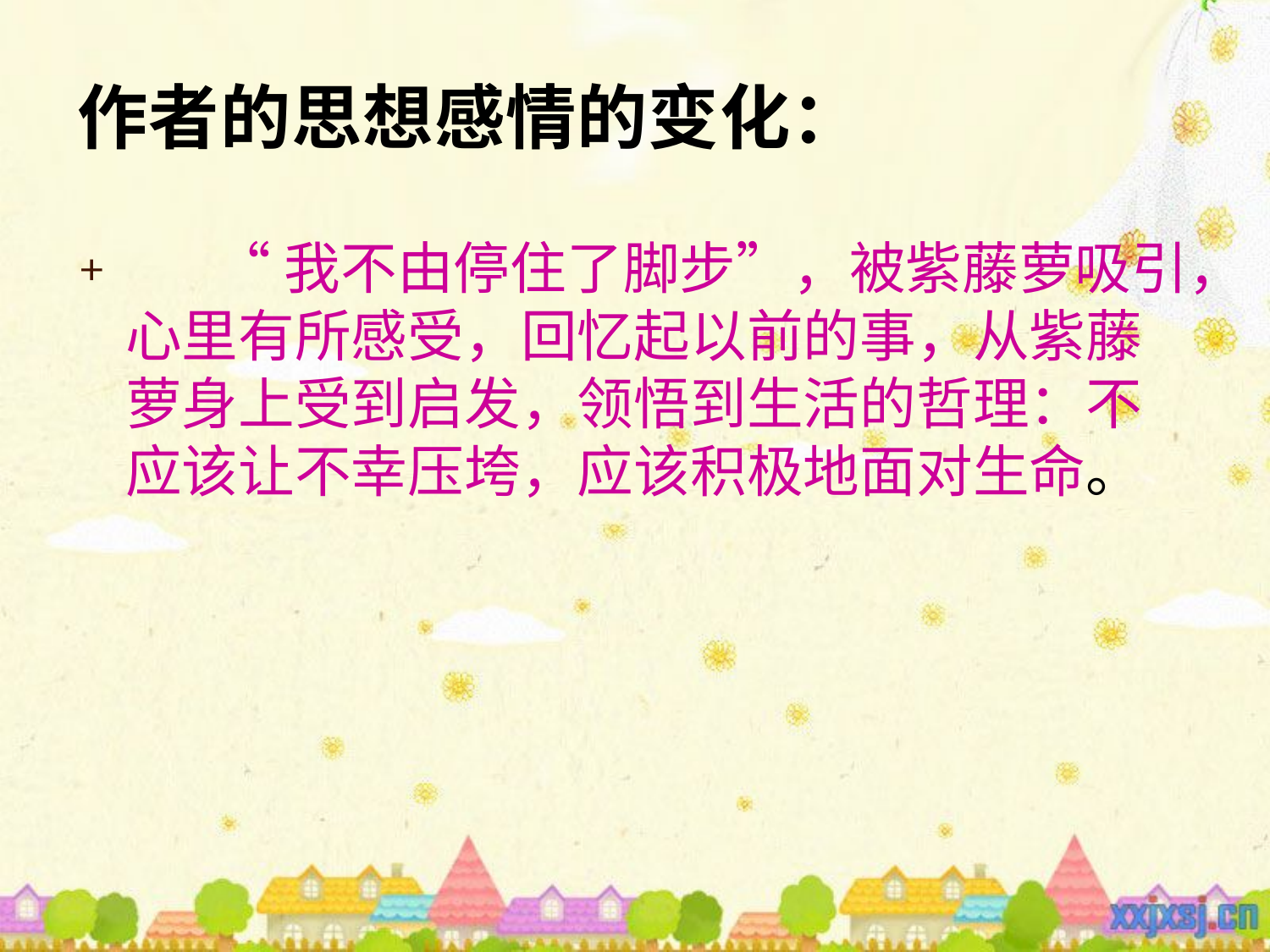

# 作者的思想感情的变化：
       “我不由停住了脚步”，被紫藤萝吸引，心里有所感受，回忆起以前的事，从紫藤萝身上受到启发，领悟到生活的哲理：不应该让不幸压垮，应该积极地面对生命。